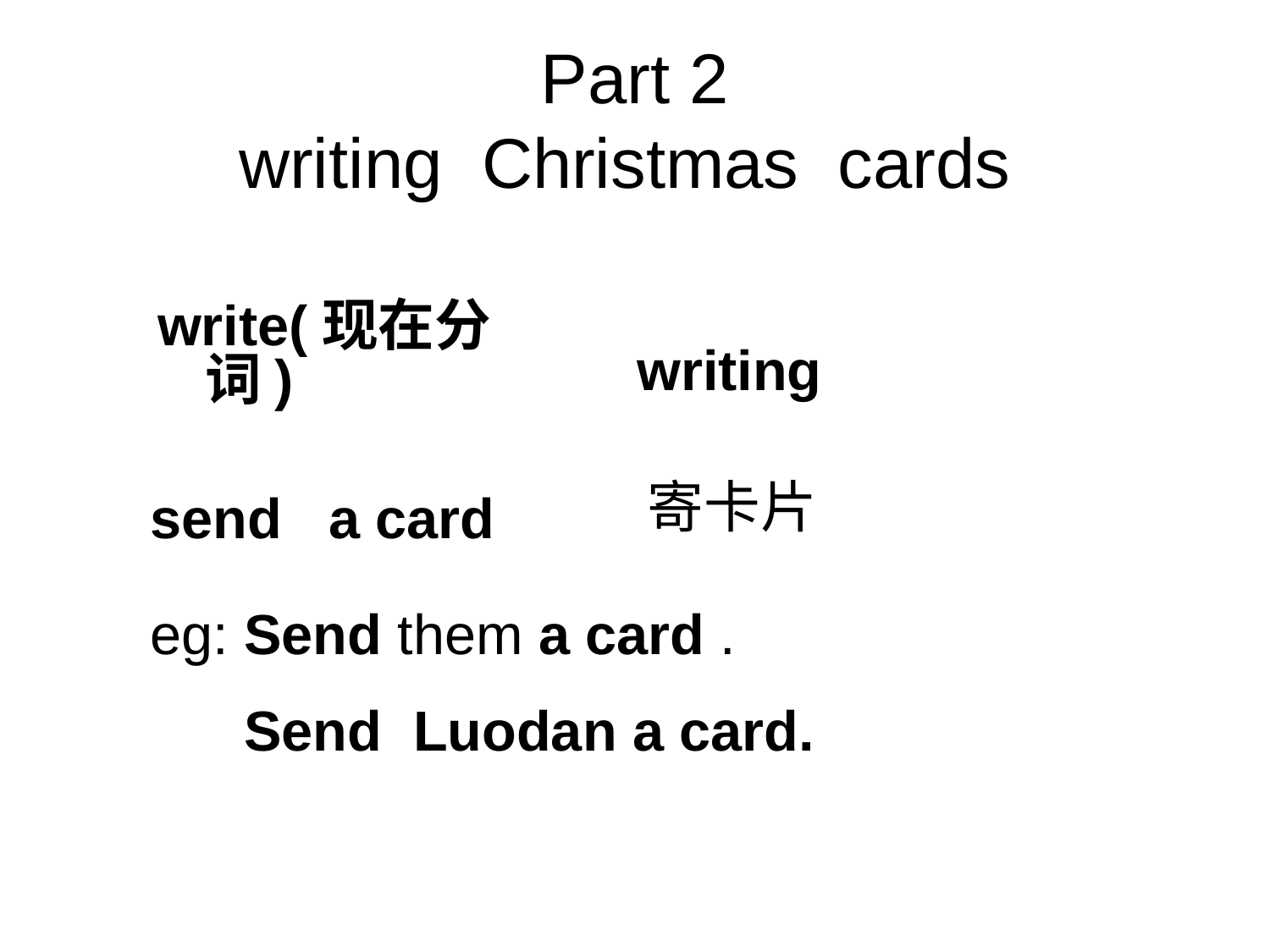

# Part 2 writing  Christmas  cards
write(现在分词)
writing
寄卡片
send   a card
eg: Send them a card .
      Send  Luodan a card.